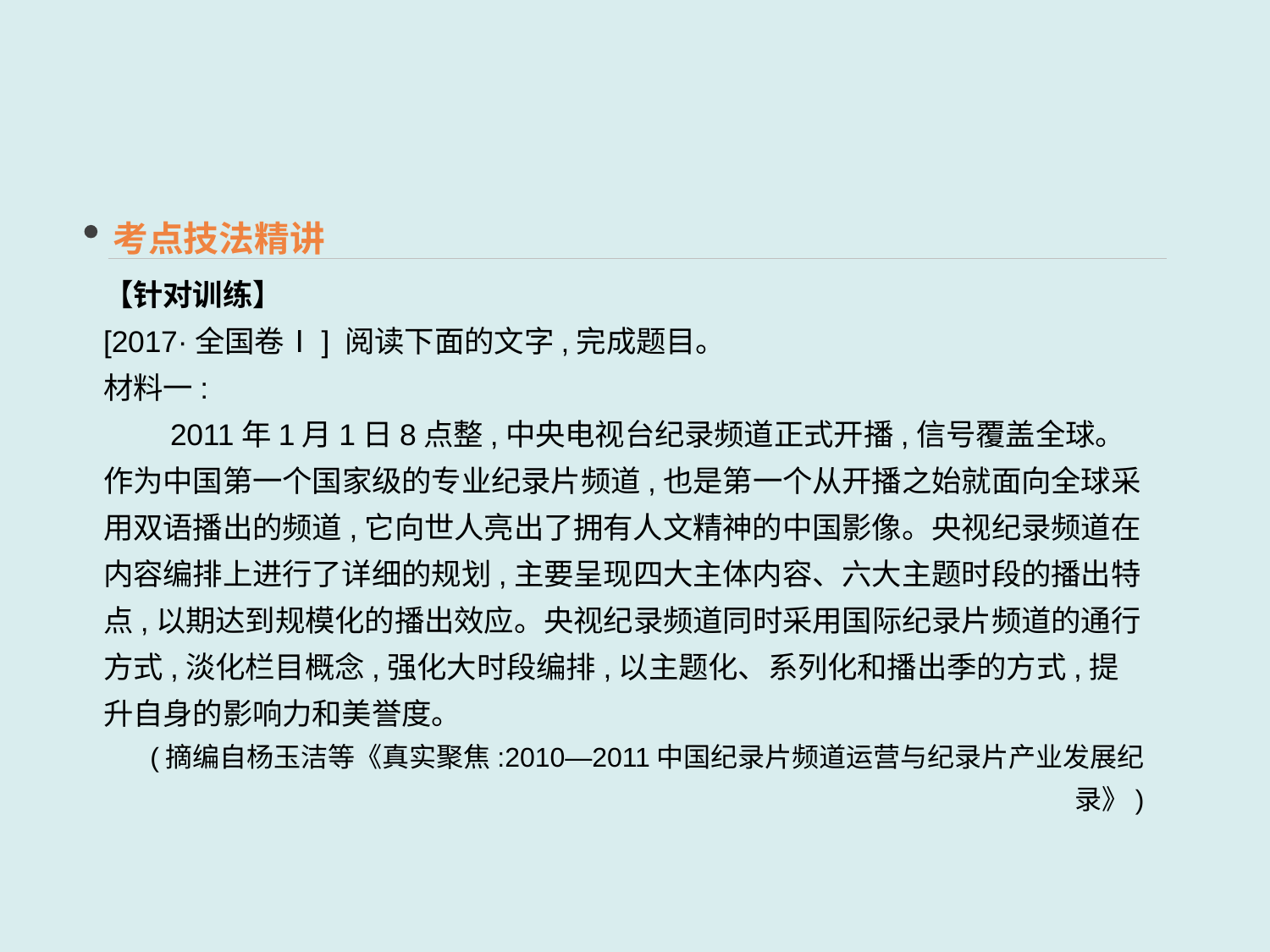

考点技法精讲

【针对训练】
[2017·全国卷Ⅰ] 阅读下面的文字,完成题目。
材料一:
　　2011年1月1日8点整,中央电视台纪录频道正式开播,信号覆盖全球。作为中国第一个国家级的专业纪录片频道,也是第一个从开播之始就面向全球采用双语播出的频道,它向世人亮出了拥有人文精神的中国影像。央视纪录频道在内容编排上进行了详细的规划,主要呈现四大主体内容、六大主题时段的播出特点,以期达到规模化的播出效应。央视纪录频道同时采用国际纪录片频道的通行方式,淡化栏目概念,强化大时段编排,以主题化、系列化和播出季的方式,提升自身的影响力和美誉度。
(摘编自杨玉洁等《真实聚焦:2010—2011中国纪录片频道运营与纪录片产业发展纪录》)